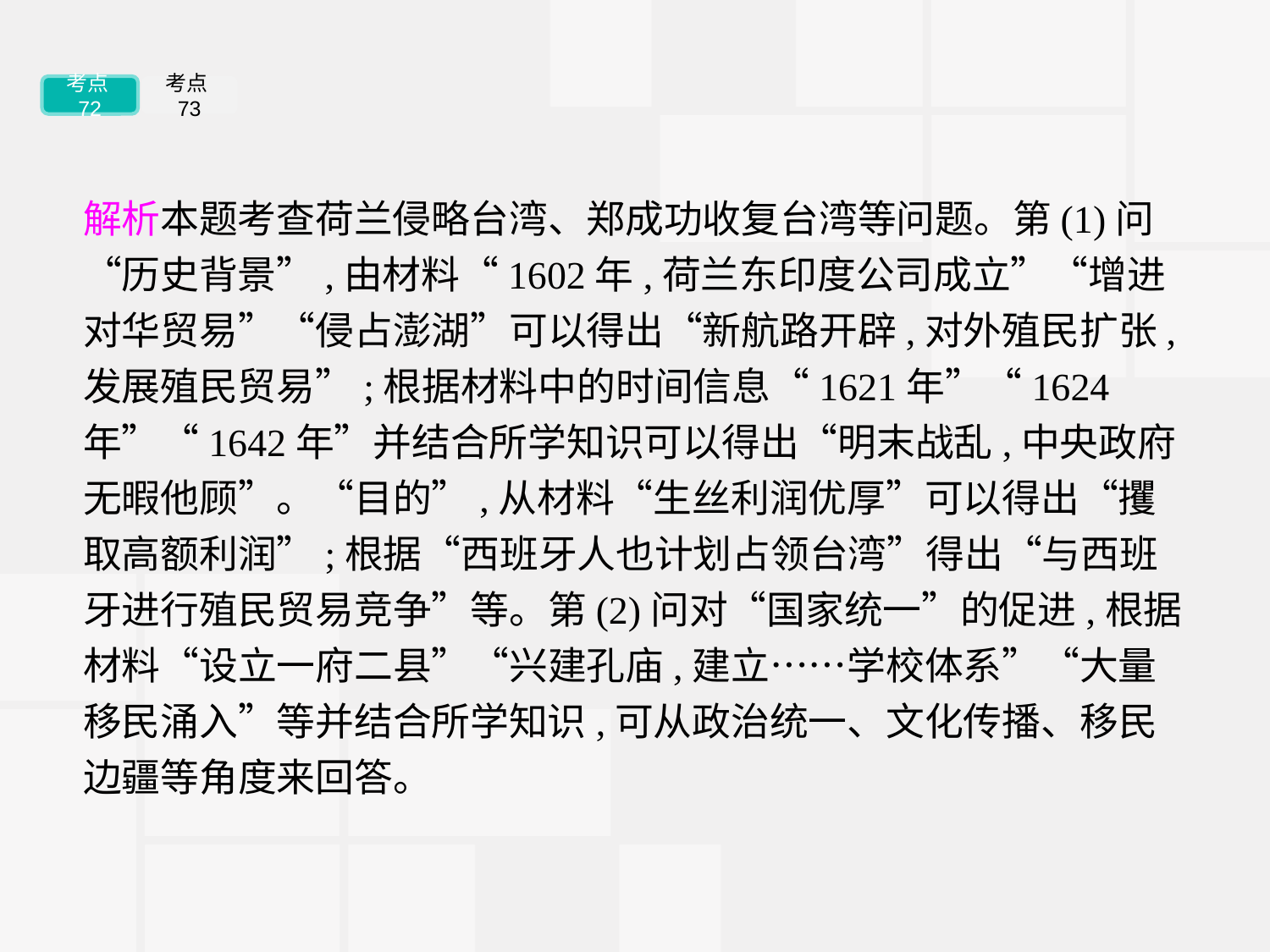

考点72
考点73
解析本题考查荷兰侵略台湾、郑成功收复台湾等问题。第(1)问“历史背景”,由材料“1602年,荷兰东印度公司成立”“增进对华贸易”“侵占澎湖”可以得出“新航路开辟,对外殖民扩张,发展殖民贸易”;根据材料中的时间信息“1621年”“1624年”“1642年”并结合所学知识可以得出“明末战乱,中央政府无暇他顾”。“目的”,从材料“生丝利润优厚”可以得出“攫取高额利润”;根据“西班牙人也计划占领台湾”得出“与西班牙进行殖民贸易竞争”等。第(2)问对“国家统一”的促进,根据材料“设立一府二县”“兴建孔庙,建立……学校体系”“大量移民涌入”等并结合所学知识,可从政治统一、文化传播、移民边疆等角度来回答。